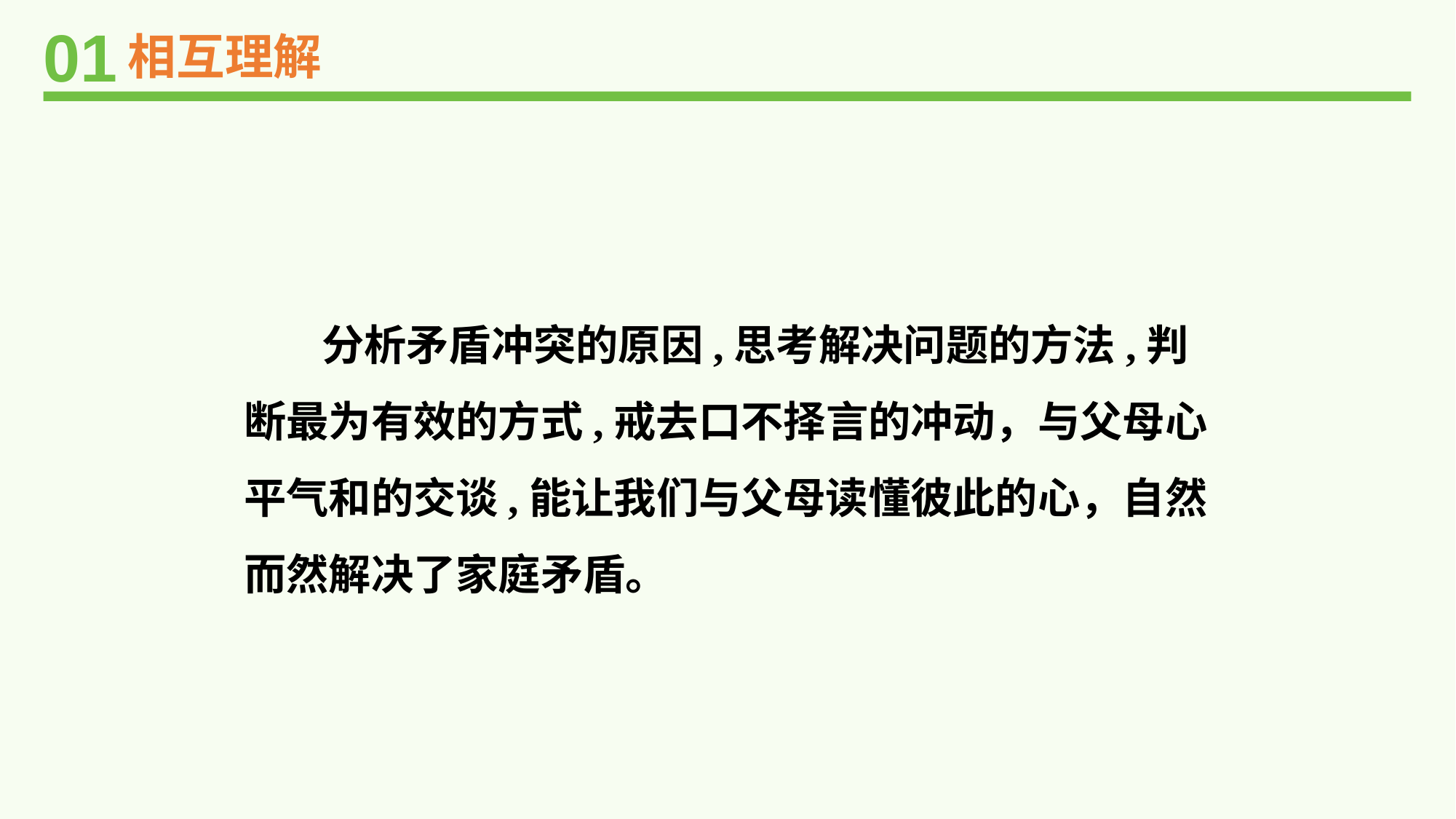

01
相互理解

       分析矛盾冲突的原因,思考解决问题的方法,判断最为有效的方式,戒去口不择言的冲动，与父母心平气和的交谈,能让我们与父母读懂彼此的心，自然而然解决了家庭矛盾。